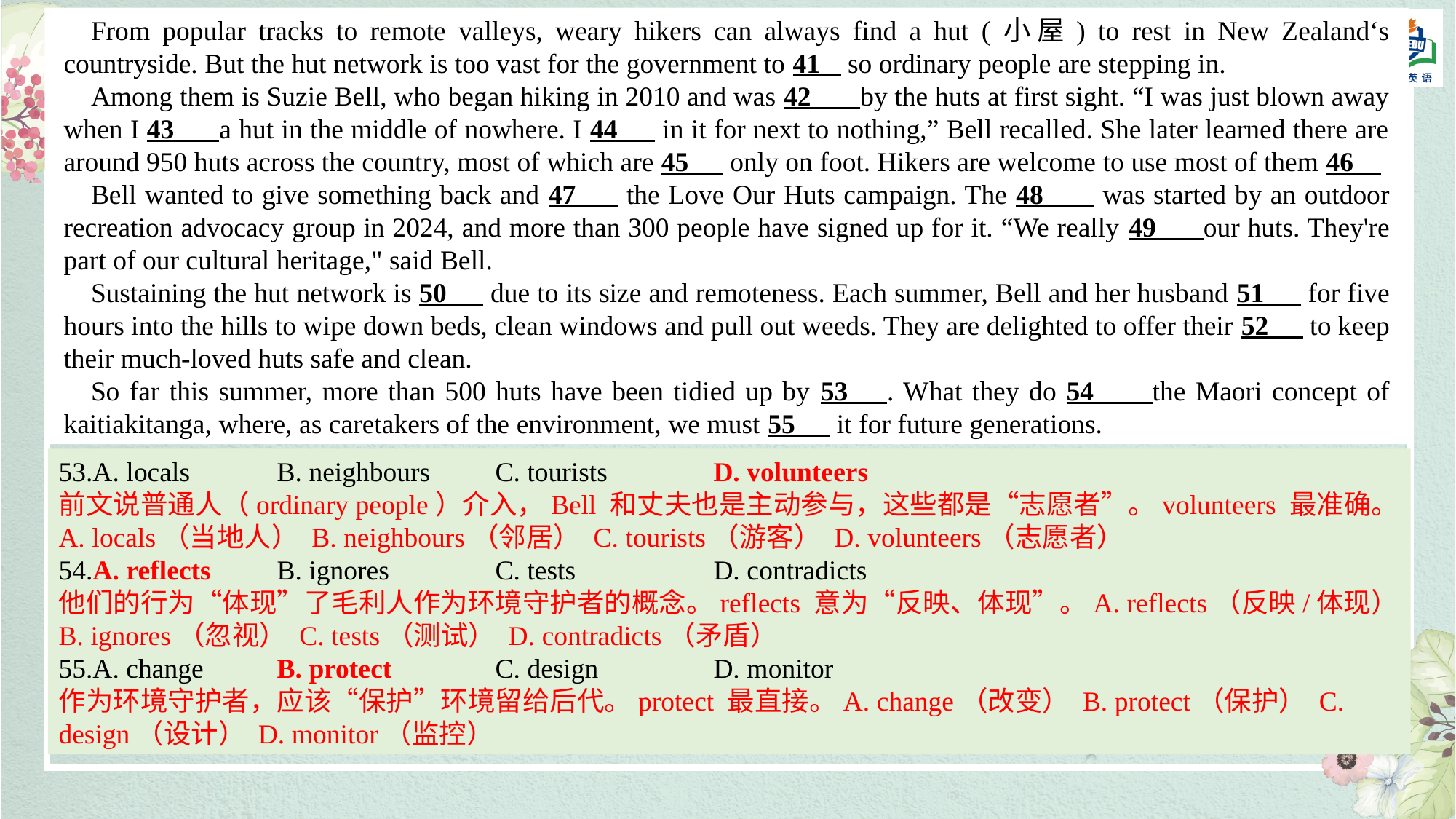

From popular tracks to remote valleys, weary hikers can always find a hut (小屋) to rest in New Zealand‘s countryside. But the hut network is too vast for the government to 41    so ordinary people are stepping in.
Among them is Suzie Bell, who began hiking in 2010 and was 42       by the huts at first sight. “I was just blown away when I 43      a hut in the middle of nowhere. I 44      in it for next to nothing,” Bell recalled. She later learned there are around 950 huts across the country, most of which are 45      only on foot. Hikers are welcome to use most of them 46
Bell wanted to give something back and 47      the Love Our Huts campaign. The 48       was started by an outdoor recreation advocacy group in 2024, and more than 300 people have signed up for it. “We really 49      our huts. They're part of our cultural heritage," said Bell.
Sustaining the hut network is 50      due to its size and remoteness. Each summer, Bell and her husband 51      for five hours into the hills to wipe down beds, clean windows and pull out weeds. They are delighted to offer their 52      to keep their much-loved huts safe and clean.
So far this summer, more than 500 huts have been tidied up by 53    . What they do 54      the Maori concept of kaitiakitanga, where, as caretakers of the environment, we must 55      it for future generations.
53.A. locals 	B. neighbours 	C. tourists 	D. volunteers
前文说普通人（ordinary people）介入，Bell 和丈夫也是主动参与，这些都是“志愿者”。volunteers 最准确。A. locals（当地人） B. neighbours（邻居） C. tourists（游客） D. volunteers（志愿者）
54.A. reflects 	B. ignores 	C. tests 		D. contradicts
他们的行为“体现”了毛利人作为环境守护者的概念。reflects 意为“反映、体现”。A. reflects（反映/体现） B. ignores（忽视） C. tests（测试） D. contradicts（矛盾）
55.A. change 	B. protect 	C. design 	D. monitor
作为环境守护者，应该“保护”环境留给后代。protect 最直接。A. change（改变） B. protect（保护） C. design（设计） D. monitor（监控）